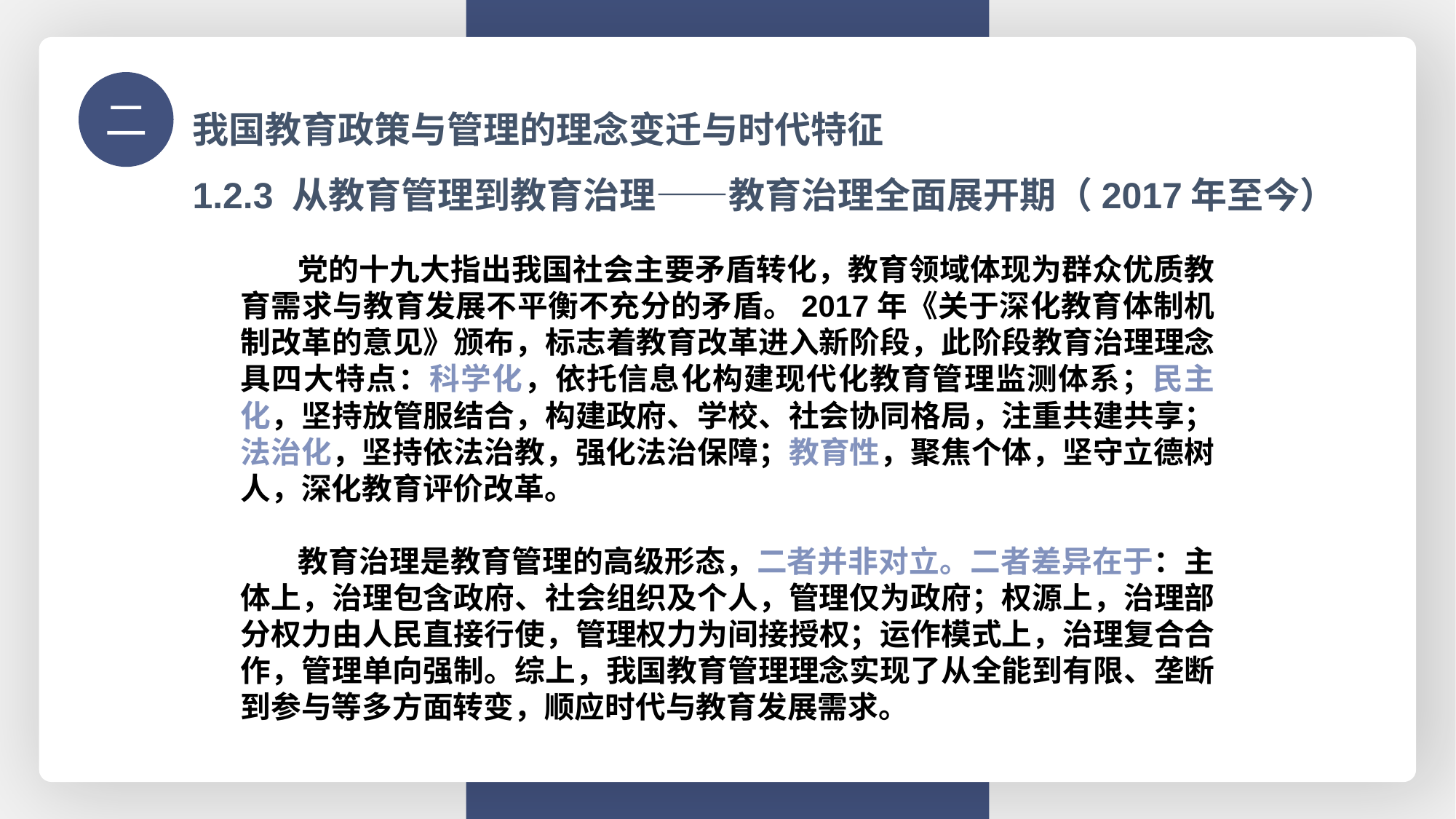

我国教育政策与管理的理念变迁与时代特征
二
1.2.3 从教育管理到教育治理——教育治理全面展开期（2017年至今）
       党的十九大指出我国社会主要矛盾转化，教育领域体现为群众优质教育需求与教育发展不平衡不充分的矛盾。2017年《关于深化教育体制机制改革的意见》颁布，标志着教育改革进入新阶段，此阶段教育治理理念具四大特点：科学化，依托信息化构建现代化教育管理监测体系；民主化，坚持放管服结合，构建政府、学校、社会协同格局，注重共建共享；法治化，坚持依法治教，强化法治保障；教育性，聚焦个体，坚守立德树人，深化教育评价改革。

       教育治理是教育管理的高级形态，二者并非对立。二者差异在于：主体上，治理包含政府、社会组织及个人，管理仅为政府；权源上，治理部分权力由人民直接行使，管理权力为间接授权；运作模式上，治理复合合作，管理单向强制。综上，我国教育管理理念实现了从全能到有限、垄断到参与等多方面转变，顺应时代与教育发展需求。